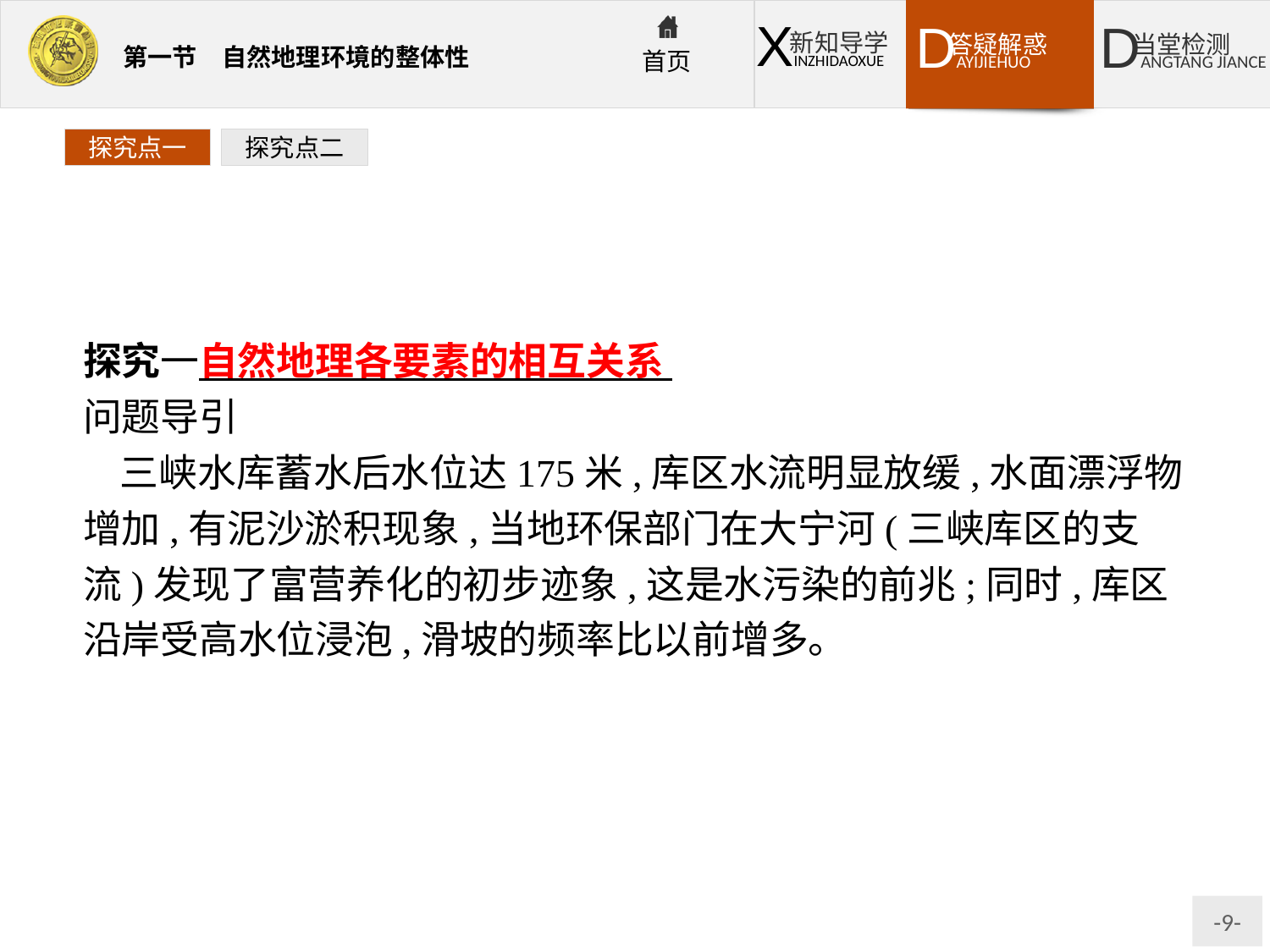

探究点一
探究点二
探究一自然地理各要素的相互关系
问题导引
三峡水库蓄水后水位达175米,库区水流明显放缓,水面漂浮物增加,有泥沙淤积现象,当地环保部门在大宁河(三峡库区的支流)发现了富营养化的初步迹象,这是水污染的前兆;同时,库区沿岸受高水位浸泡,滑坡的频率比以前增多。